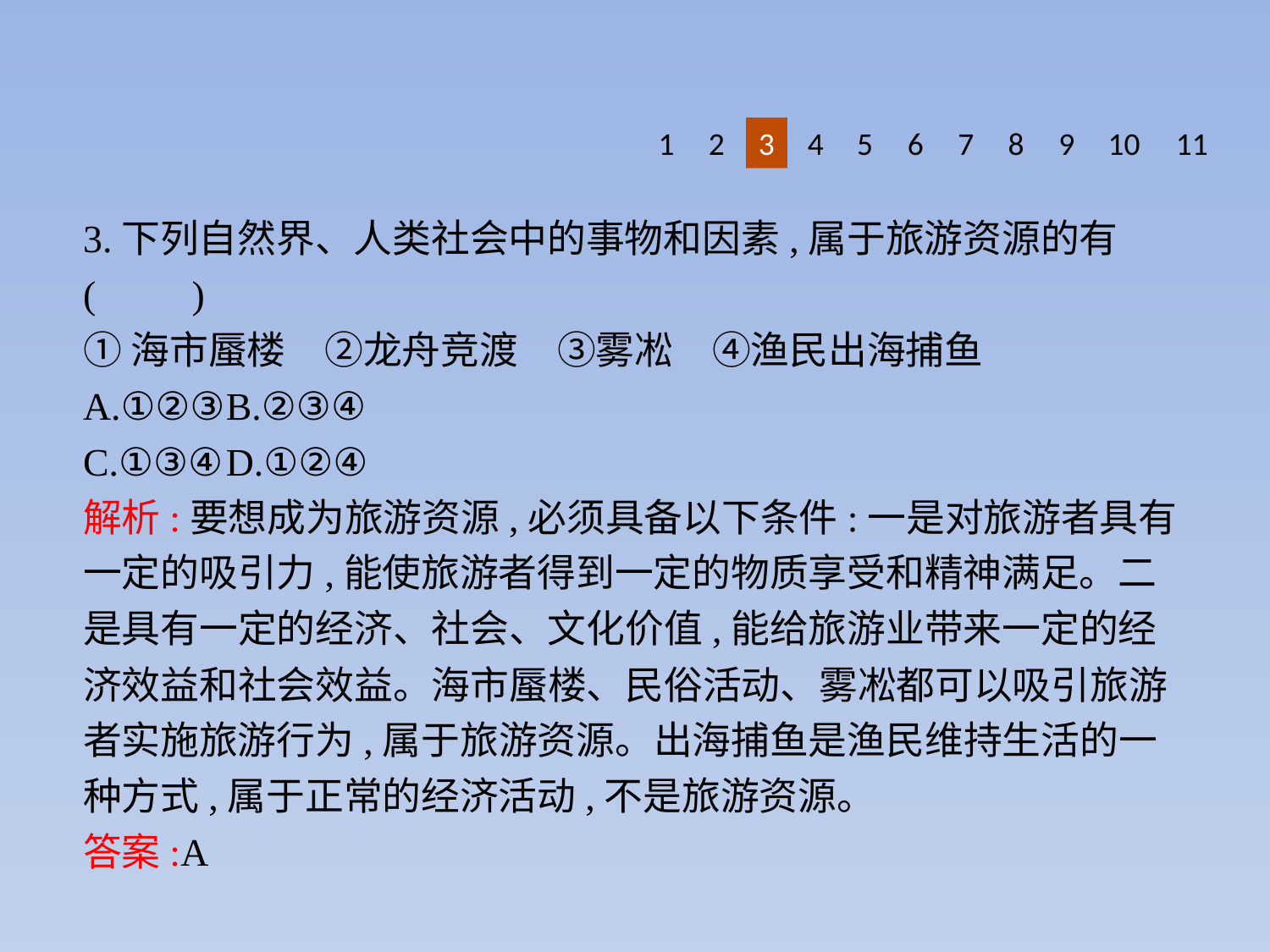

1
2
3
4
5
6
7
8
9
10
11
3.下列自然界、人类社会中的事物和因素,属于旅游资源的有(　　)
①海市蜃楼　②龙舟竞渡　③雾凇　④渔民出海捕鱼
A.①②③	B.②③④
C.①③④	D.①②④
解析:要想成为旅游资源,必须具备以下条件:一是对旅游者具有一定的吸引力,能使旅游者得到一定的物质享受和精神满足。二是具有一定的经济、社会、文化价值,能给旅游业带来一定的经济效益和社会效益。海市蜃楼、民俗活动、雾凇都可以吸引旅游者实施旅游行为,属于旅游资源。出海捕鱼是渔民维持生活的一种方式,属于正常的经济活动,不是旅游资源。
答案:A